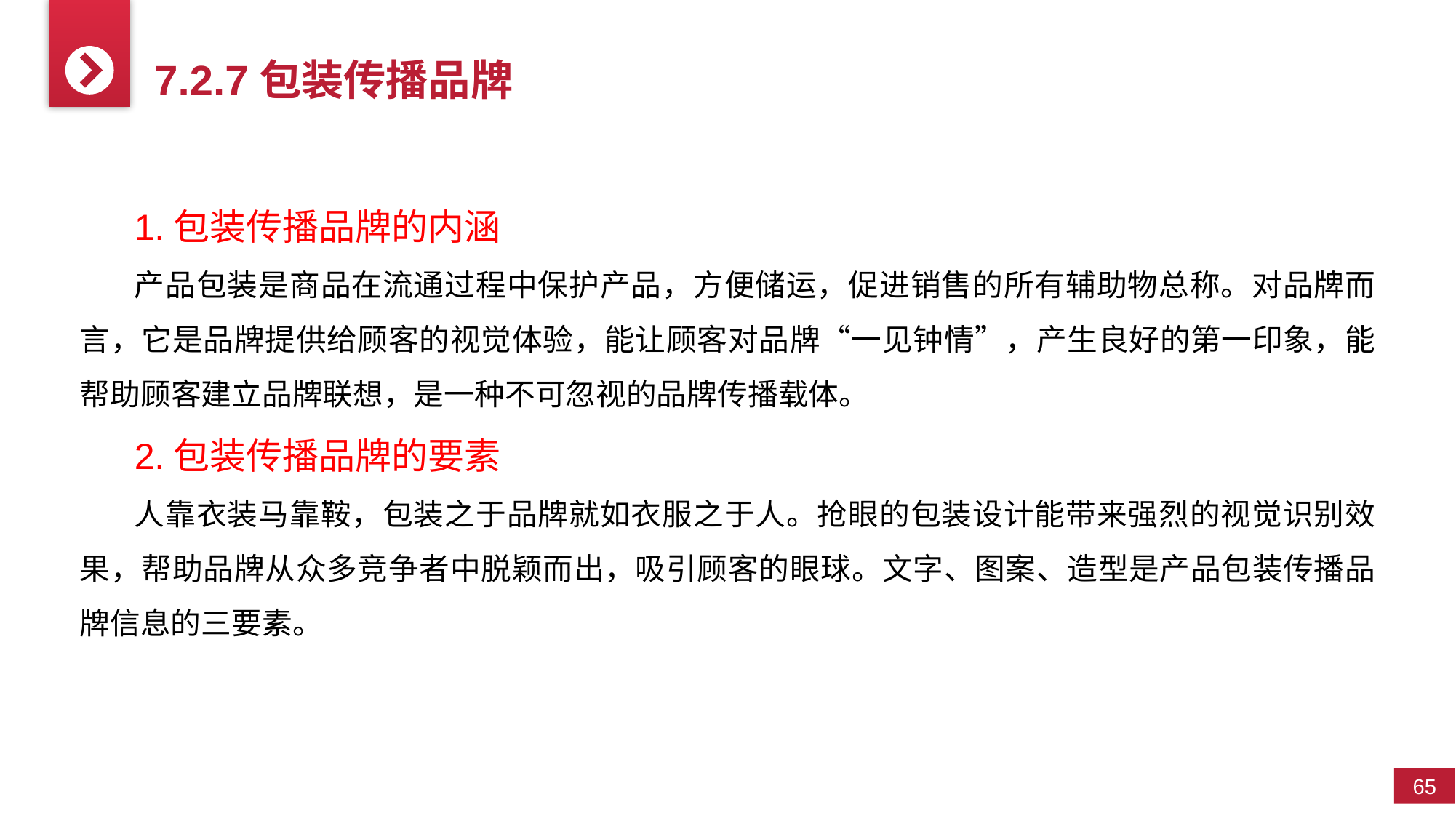

7.2.7包装传播品牌
1.包装传播品牌的内涵
产品包装是商品在流通过程中保护产品，方便储运，促进销售的所有辅助物总称。对品牌而言，它是品牌提供给顾客的视觉体验，能让顾客对品牌“一见钟情”，产生良好的第一印象，能帮助顾客建立品牌联想，是一种不可忽视的品牌传播载体。
2.包装传播品牌的要素
人靠衣装马靠鞍，包装之于品牌就如衣服之于人。抢眼的包装设计能带来强烈的视觉识别效果，帮助品牌从众多竞争者中脱颖而出，吸引顾客的眼球。文字、图案、造型是产品包装传播品牌信息的三要素。